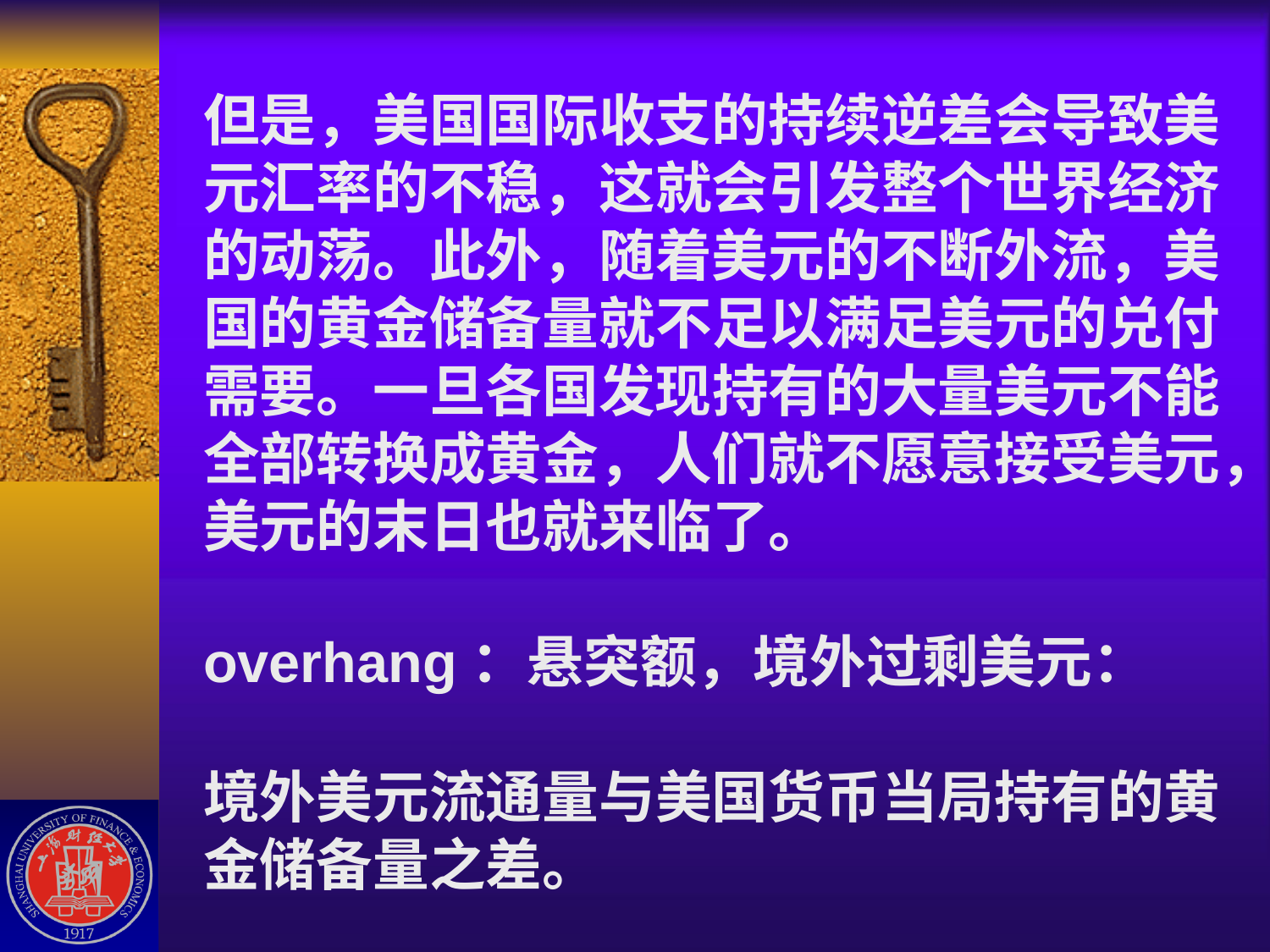

# 但是，美国国际收支的持续逆差会导致美元汇率的不稳，这就会引发整个世界经济的动荡。此外，随着美元的不断外流，美国的黄金储备量就不足以满足美元的兑付需要。一旦各国发现持有的大量美元不能全部转换成黄金，人们就不愿意接受美元，美元的末日也就来临了。 overhang：悬突额，境外过剩美元： 境外美元流通量与美国货币当局持有的黄金储备量之差。